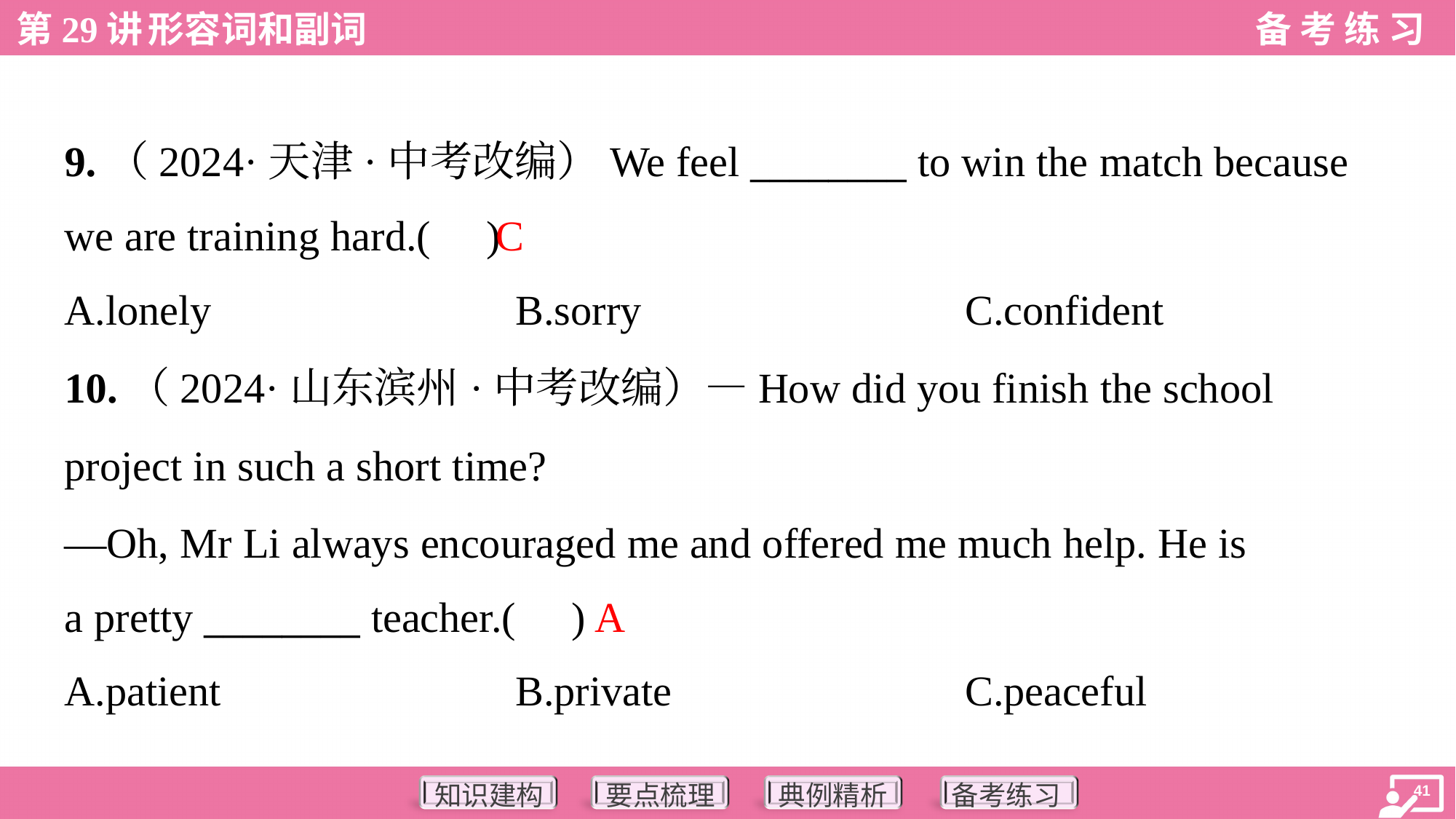

9.（2024·天津·中考改编）We feel ________ to win the match because
we are training hard.(     )
C
A.lonely	B.sorry	C.confident
10.（2024·山东滨州·中考改编）—How did you finish the school
project in such a short time?
—Oh, Mr Li always encouraged me and offered me much help. He is
a pretty ________ teacher.(     )
A
A.patient	B.private	C.peaceful